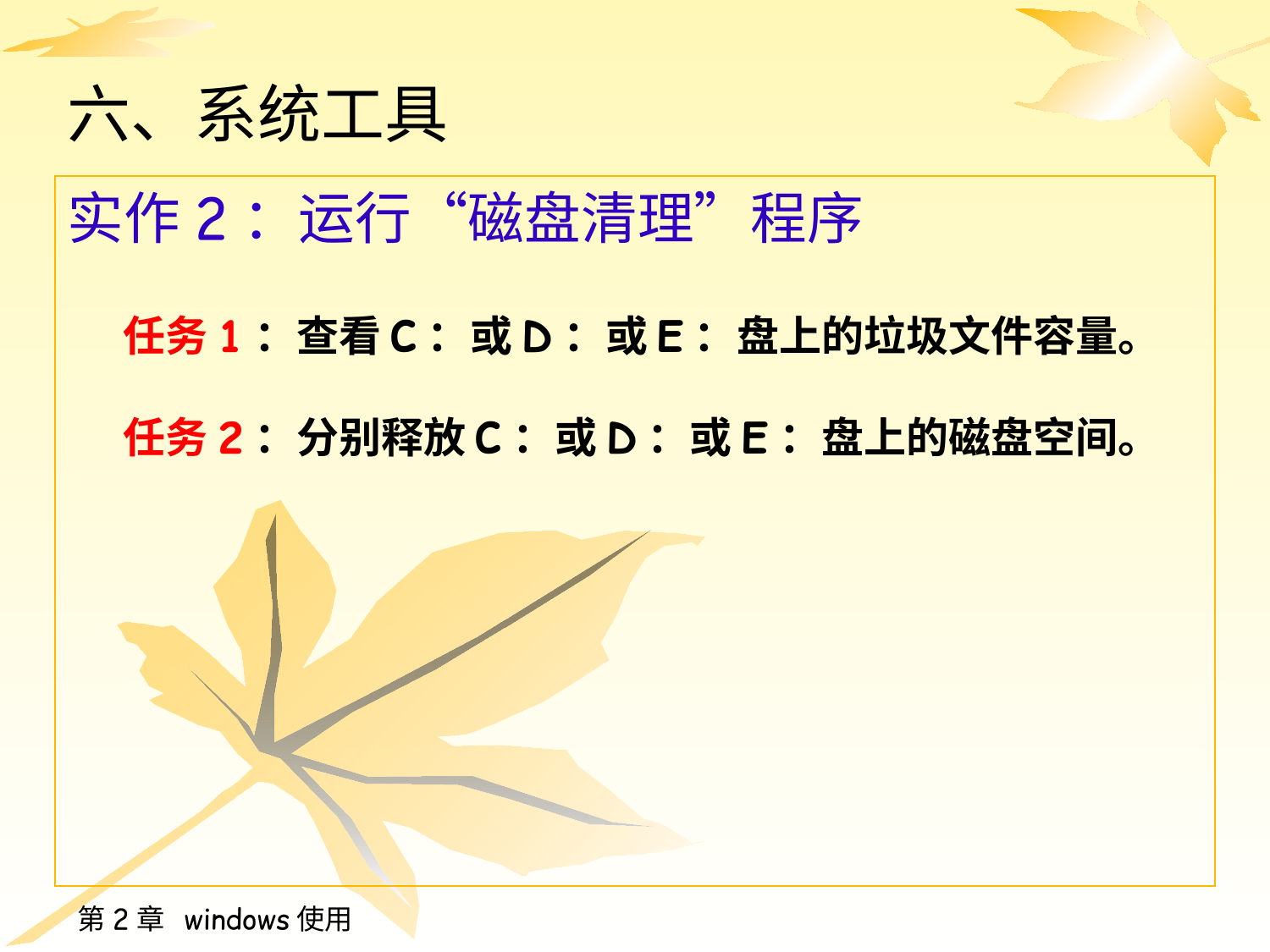

# 六、系统工具
实作2：运行“磁盘清理”程序

任务1：查看C：或D：或E：盘上的垃圾文件容量。

任务2：分别释放C：或D：或E：盘上的磁盘空间。